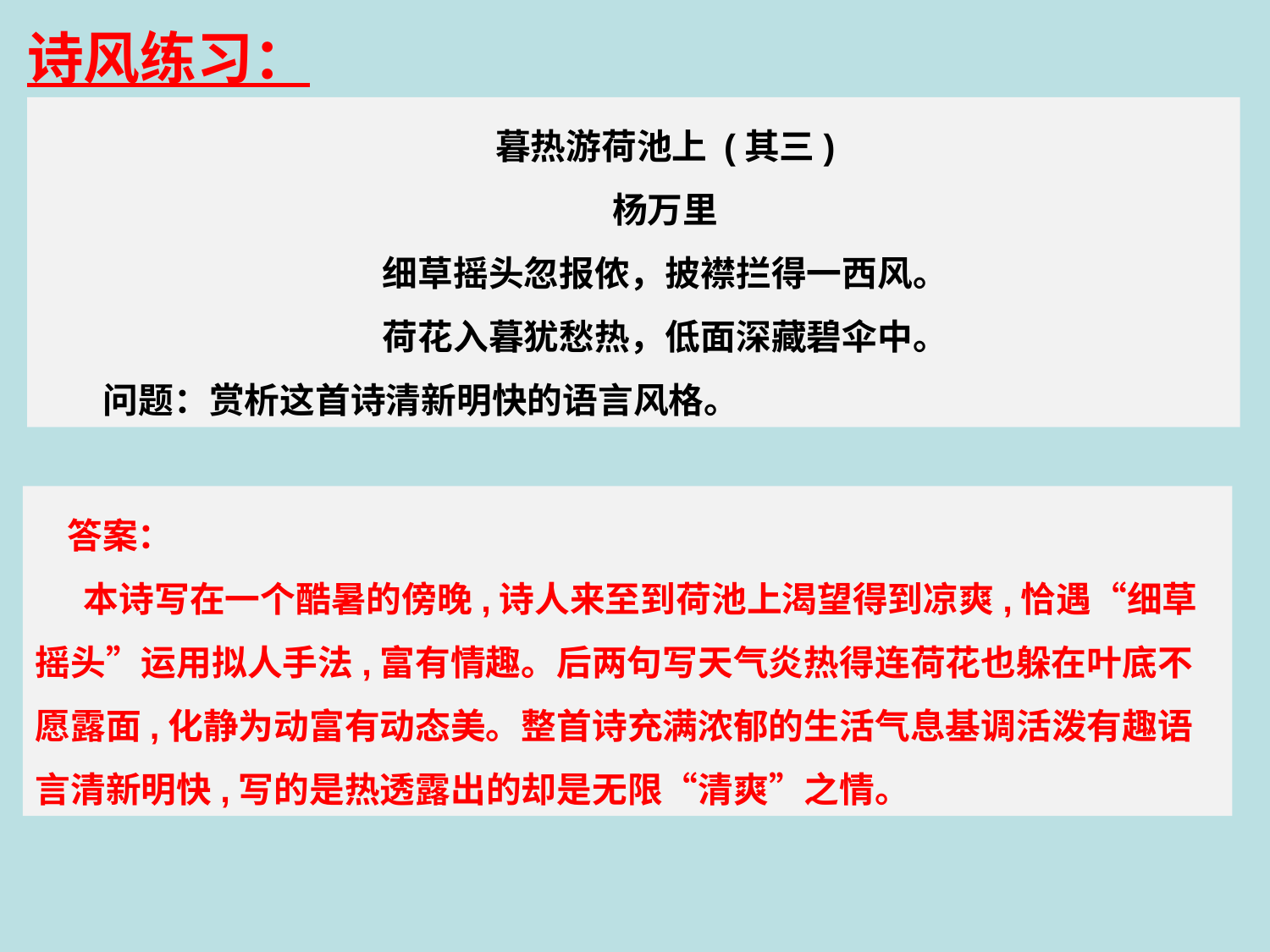

诗风练习：
暮热游荷池上 (其三)
杨万里
细草摇头忽报侬，披襟拦得一西风。
荷花入暮犹愁热，低面深藏碧伞中。
问题：赏析这首诗清新明快的语言风格。
   答案：
     本诗写在一个酷暑的傍晚,诗人来至到荷池上渴望得到凉爽,恰遇“细草摇头”运用拟人手法,富有情趣。后两句写天气炎热得连荷花也躲在叶底不愿露面,化静为动富有动态美。整首诗充满浓郁的生活气息基调活泼有趣语言清新明快,写的是热透露出的却是无限“清爽”之情。